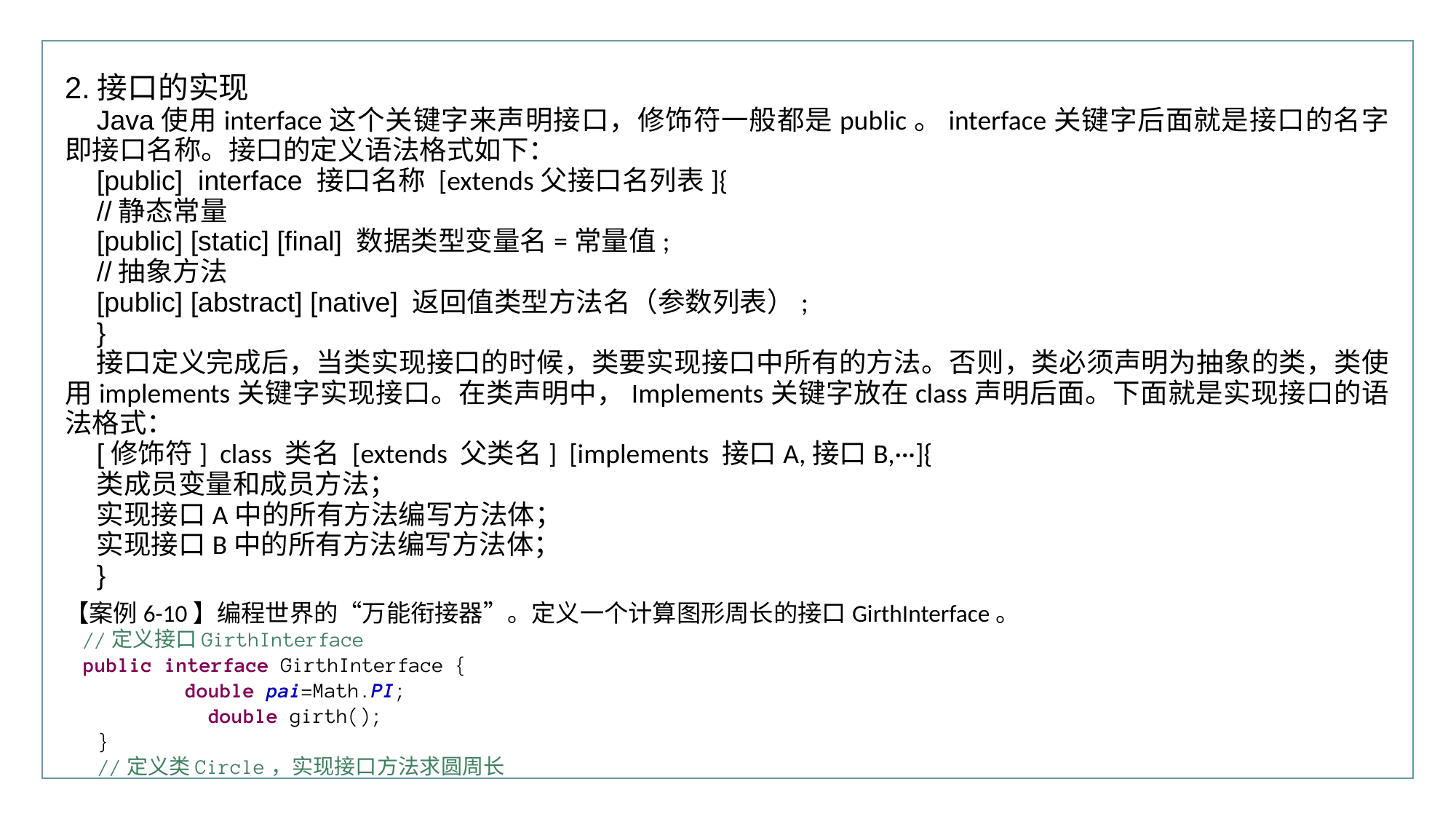

行业PPT模板http://www.XX.com/hangye/

2.接口的实现
Java使用interface这个关键字来声明接口，修饰符一般都是public。interface关键字后面就是接口的名字即接口名称。接口的定义语法格式如下：
[public]  interface 接口名称 [extends父接口名列表]{
//静态常量
[public] [static] [final] 数据类型变量名=常量值;
//抽象方法
[public] [abstract] [native] 返回值类型方法名（参数列表）;
}
接口定义完成后，当类实现接口的时候，类要实现接口中所有的方法。否则，类必须声明为抽象的类，类使用implements关键字实现接口。在类声明中，Implements关键字放在class声明后面。下面就是实现接口的语法格式：
[修饰符]  class 类名 [extends 父类名]  [implements 接口A,接口B,···]{
类成员变量和成员方法；
实现接口A中的所有方法编写方法体；
实现接口B中的所有方法编写方法体；
}
【案例6-10】编程世界的“万能衔接器”。定义一个计算图形周长的接口GirthInterface。
//定义接口GirthInterface
public interface GirthInterface {
	  double pai=Math.PI;
	    double girth();
}
//定义类Circle，实现接口方法求圆周长